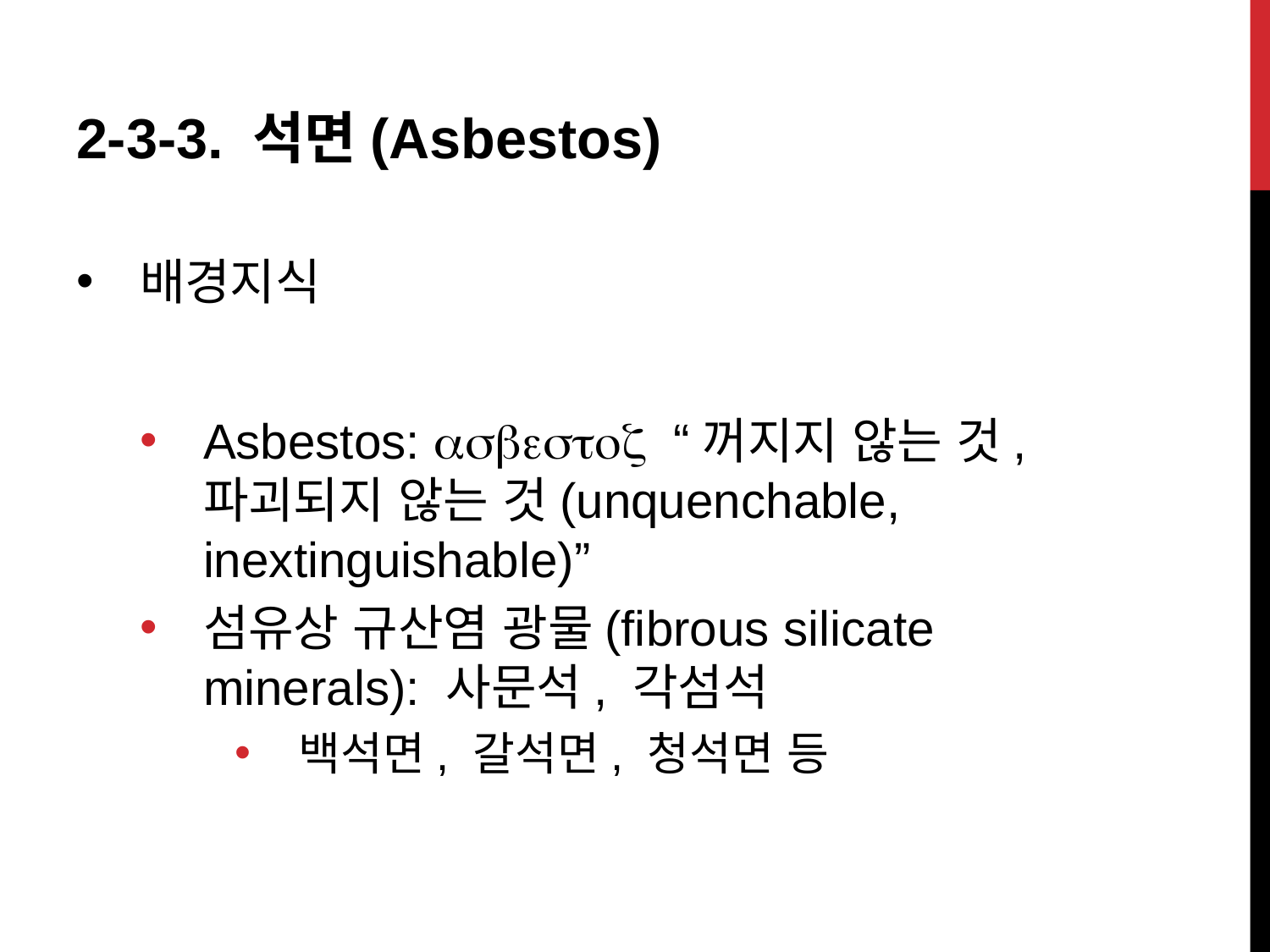

2-3-3. 석면(Asbestos)

배경지식

Asbestos: ασβεστοζ  “꺼지지 않는 것, 파괴되지 않는 것(unquenchable, inextinguishable)”
섬유상 규산염 광물(fibrous silicate minerals): 사문석, 각섬석
백석면, 갈석면, 청석면 등